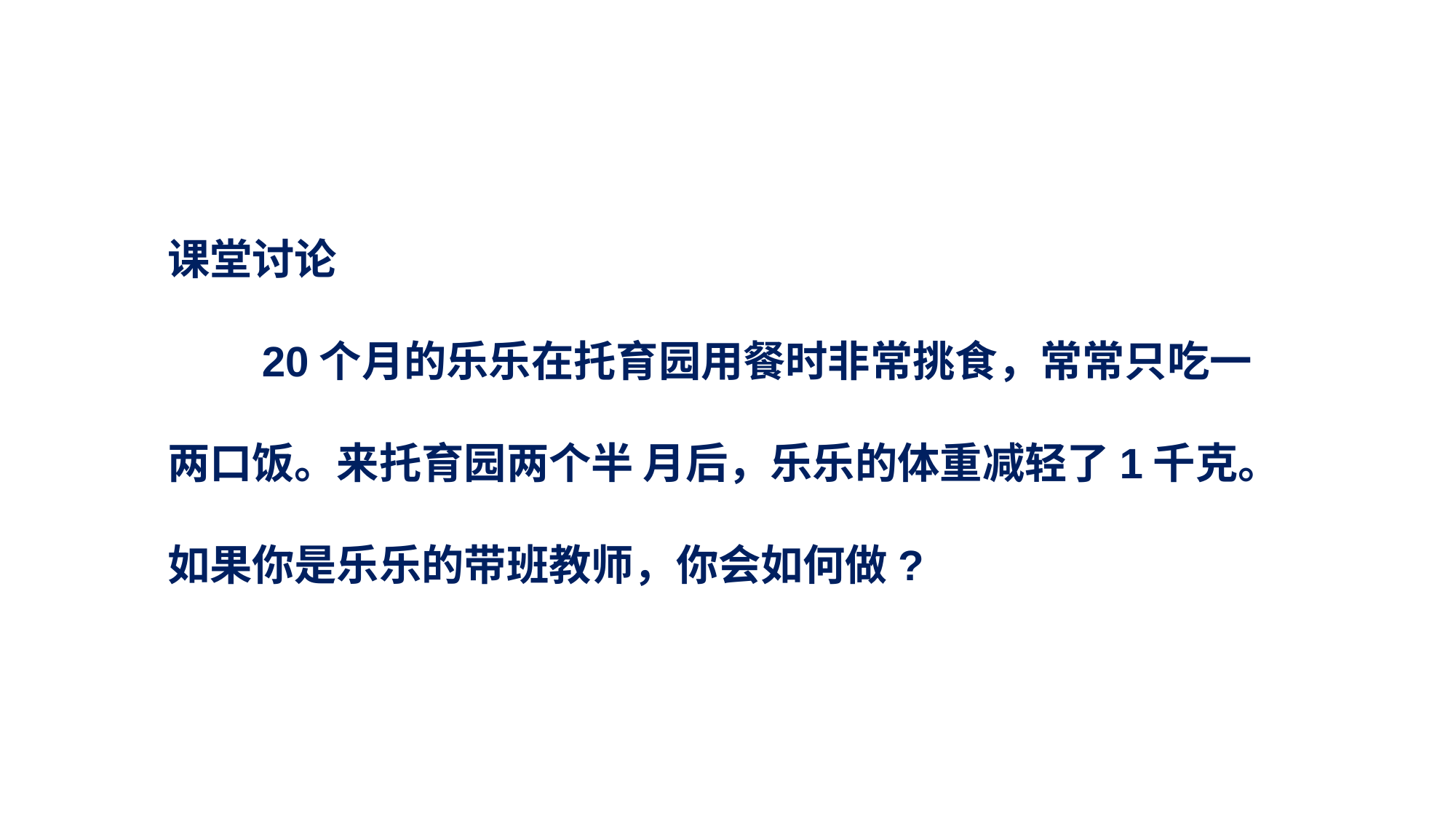

课堂讨论
        20个月的乐乐在托育园用餐时非常挑食，常常只吃一两口饭。来托育园两个半 月后，乐乐的体重减轻了1千克。如果你是乐乐的带班教师，你会如何做?